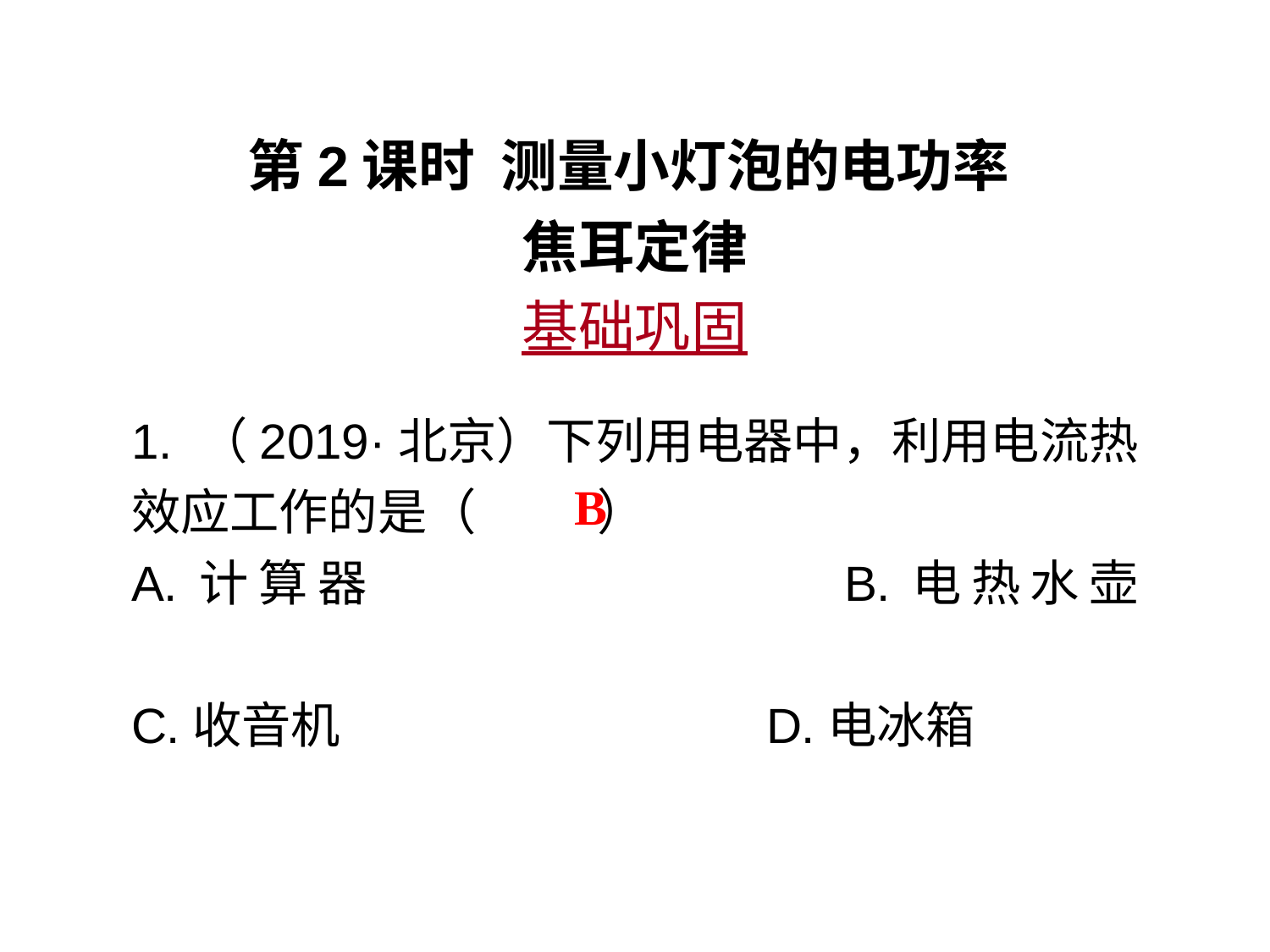

第2课时  测量小灯泡的电功率
焦耳定律
基础巩固
1. （2019·北京）下列用电器中，利用电流热效应工作的是（　  　）
A.计算器				B.电热水壶
C.收音机				D.电冰箱
B